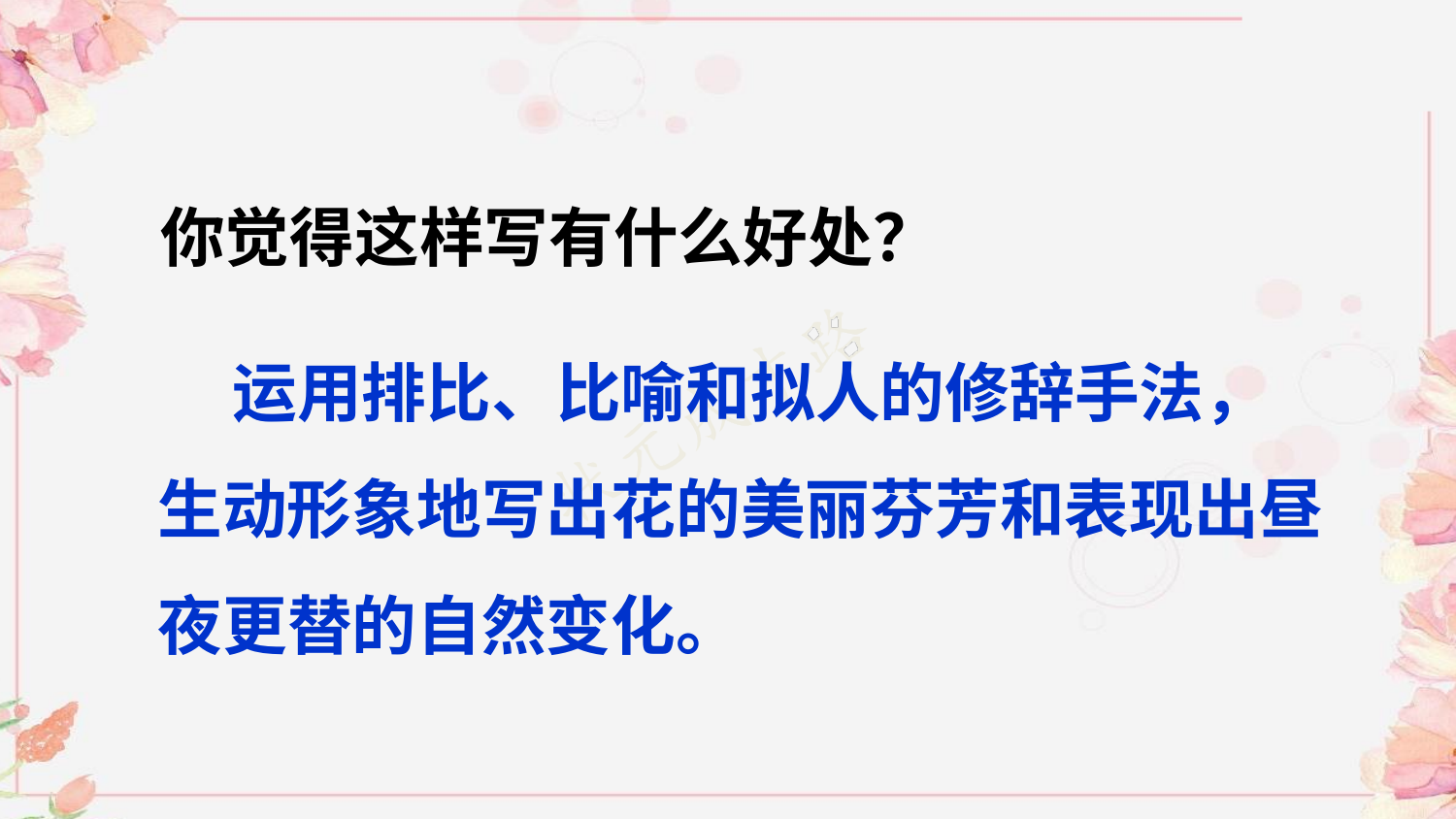

你觉得这样写有什么好处？
    运用排比、比喻和拟人的修辞手法，生动形象地写出花的美丽芬芳和表现出昼夜更替的自然变化。